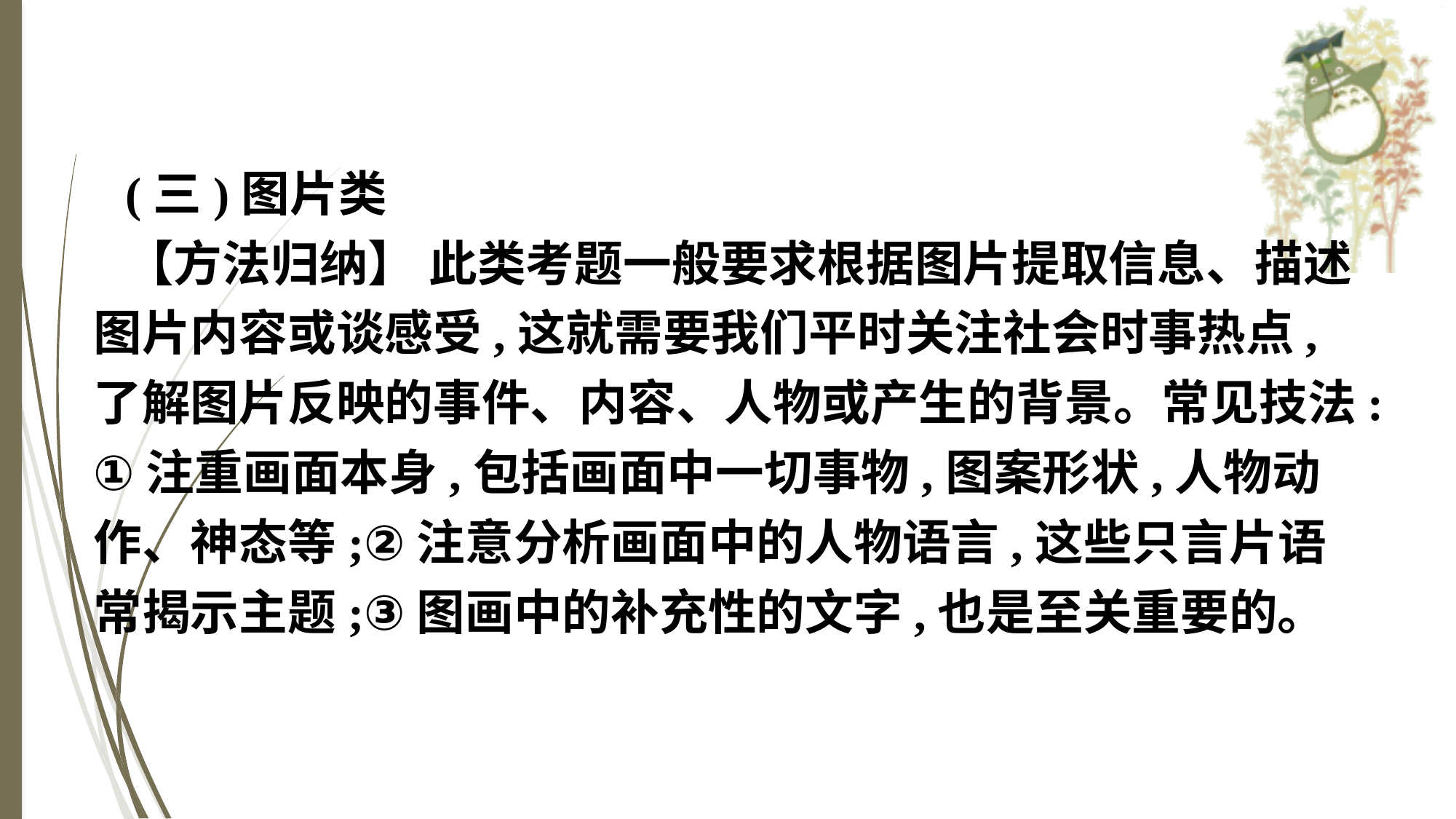

(三)图片类
【方法归纳】 此类考题一般要求根据图片提取信息、描述图片内容或谈感受,这就需要我们平时关注社会时事热点,了解图片反映的事件、内容、人物或产生的背景。常见技法:①注重画面本身,包括画面中一切事物,图案形状,人物动作、神态等;②注意分析画面中的人物语言,这些只言片语常揭示主题;③图画中的补充性的文字,也是至关重要的。